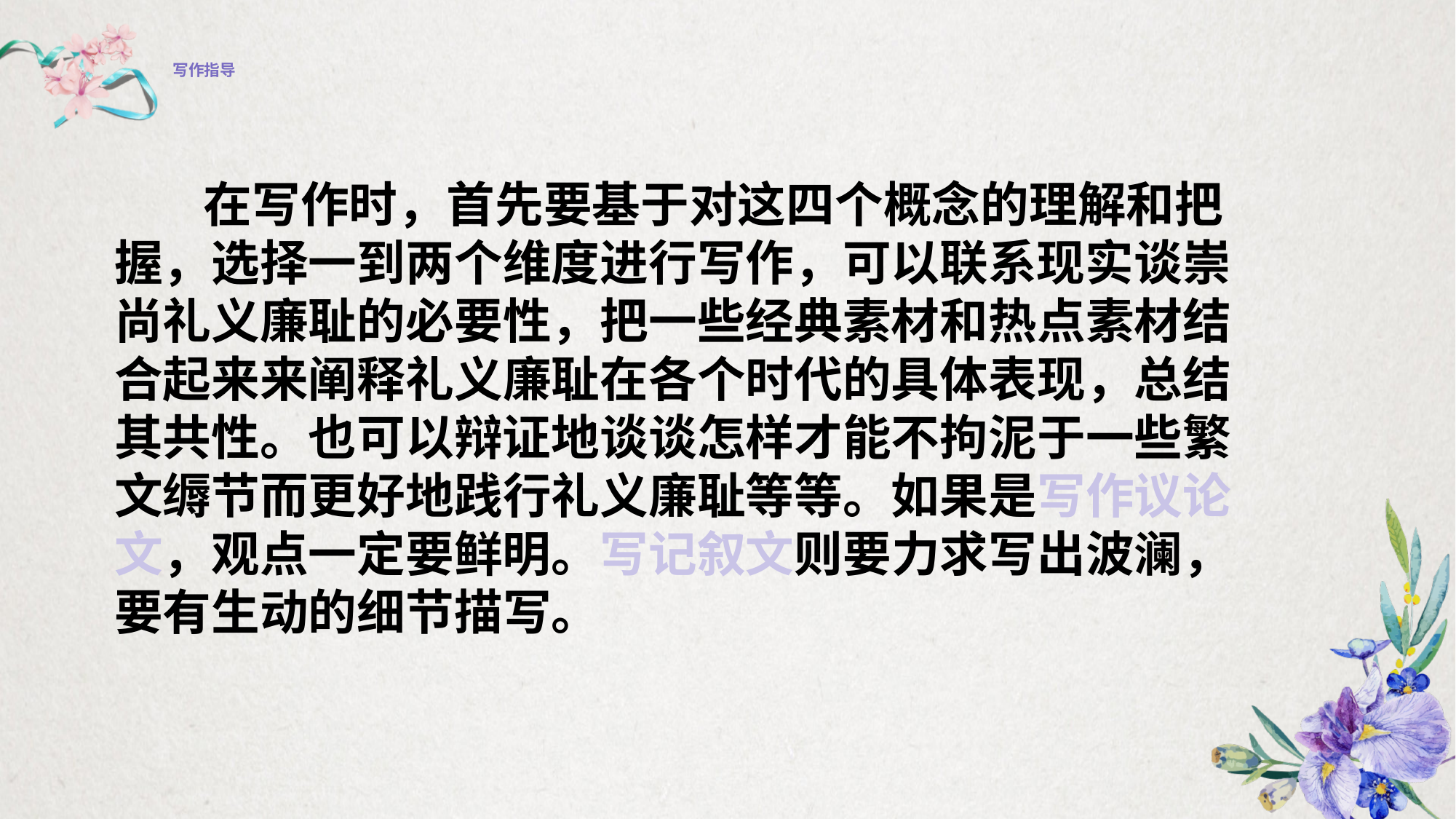

# 写作指导
       在写作时，首先要基于对这四个概念的理解和把握，选择一到两个维度进行写作，可以联系现实谈崇尚礼义廉耻的必要性，把一些经典素材和热点素材结合起来来阐释礼义廉耻在各个时代的具体表现，总结其共性。也可以辩证地谈谈怎样才能不拘泥于一些繁文缛节而更好地践行礼义廉耻等等。如果是写作议论文，观点一定要鲜明。写记叙文则要力求写出波澜，要有生动的细节描写。